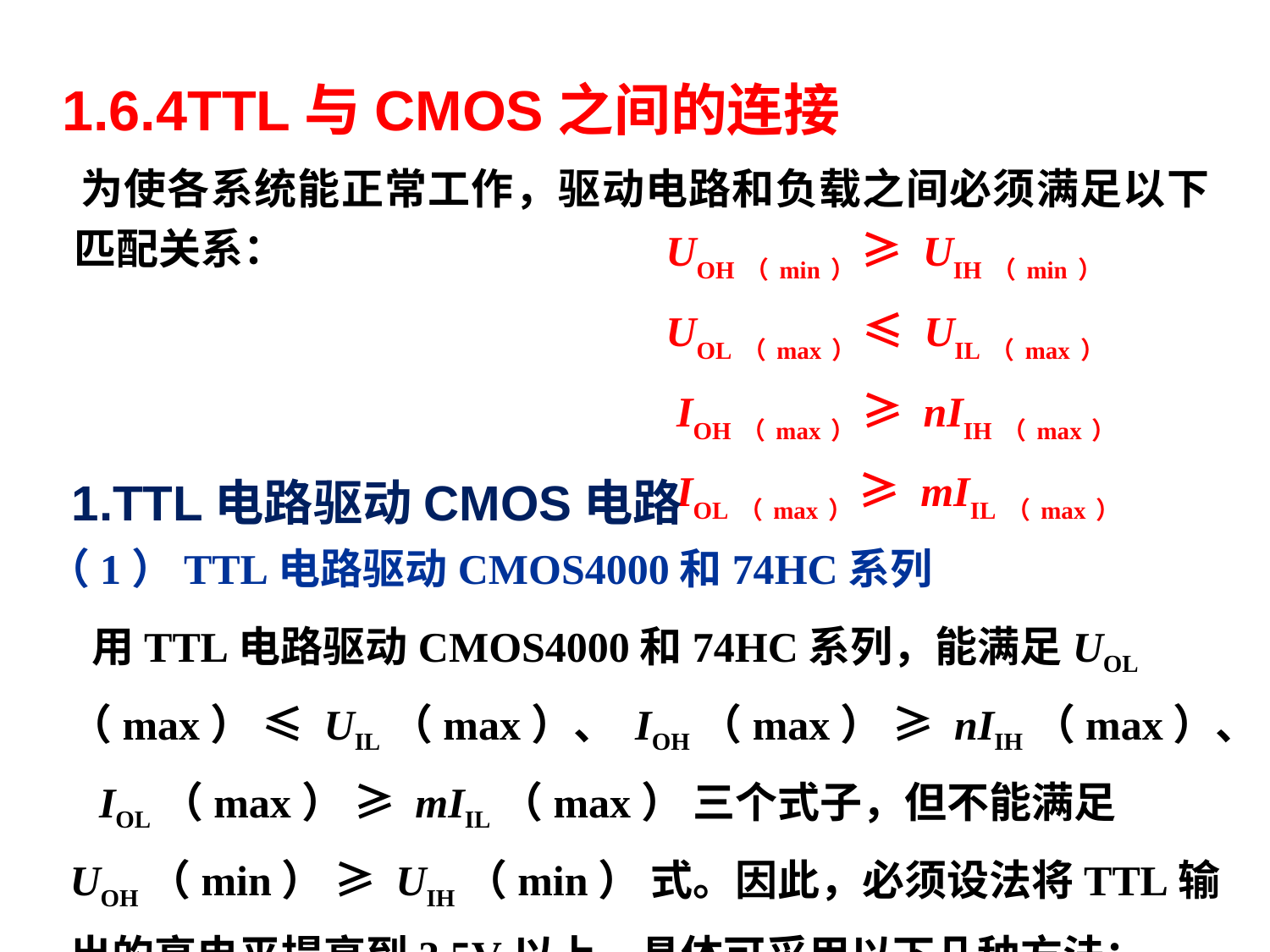

# 1.6.4TTL与CMOS之间的连接

    为使各系统能正常工作，驱动电路和负载之间必须满足以下匹配关系：
UOH（min） ≥ UIH（min）
UOL（max） ≤ UIL（max）
 IOH（max） ≥ nIIH（max）
 IOL（max） ≥ mIIL（max）
1.TTL电路驱动CMOS电路
（1）TTL电路驱动CMOS4000和74HC系列
  用TTL电路驱动CMOS4000和74HC系列，能满足UOL（max） ≤ UIL（max）、 IOH（max） ≥ nIIH（max）、  IOL（max） ≥ mIIL（max） 三个式子，但不能满足UOH（min） ≥ UIH（min） 式。因此，必须设法将TTL输出的高电平提高到3.5V以上。具体可采用以下几种方法：